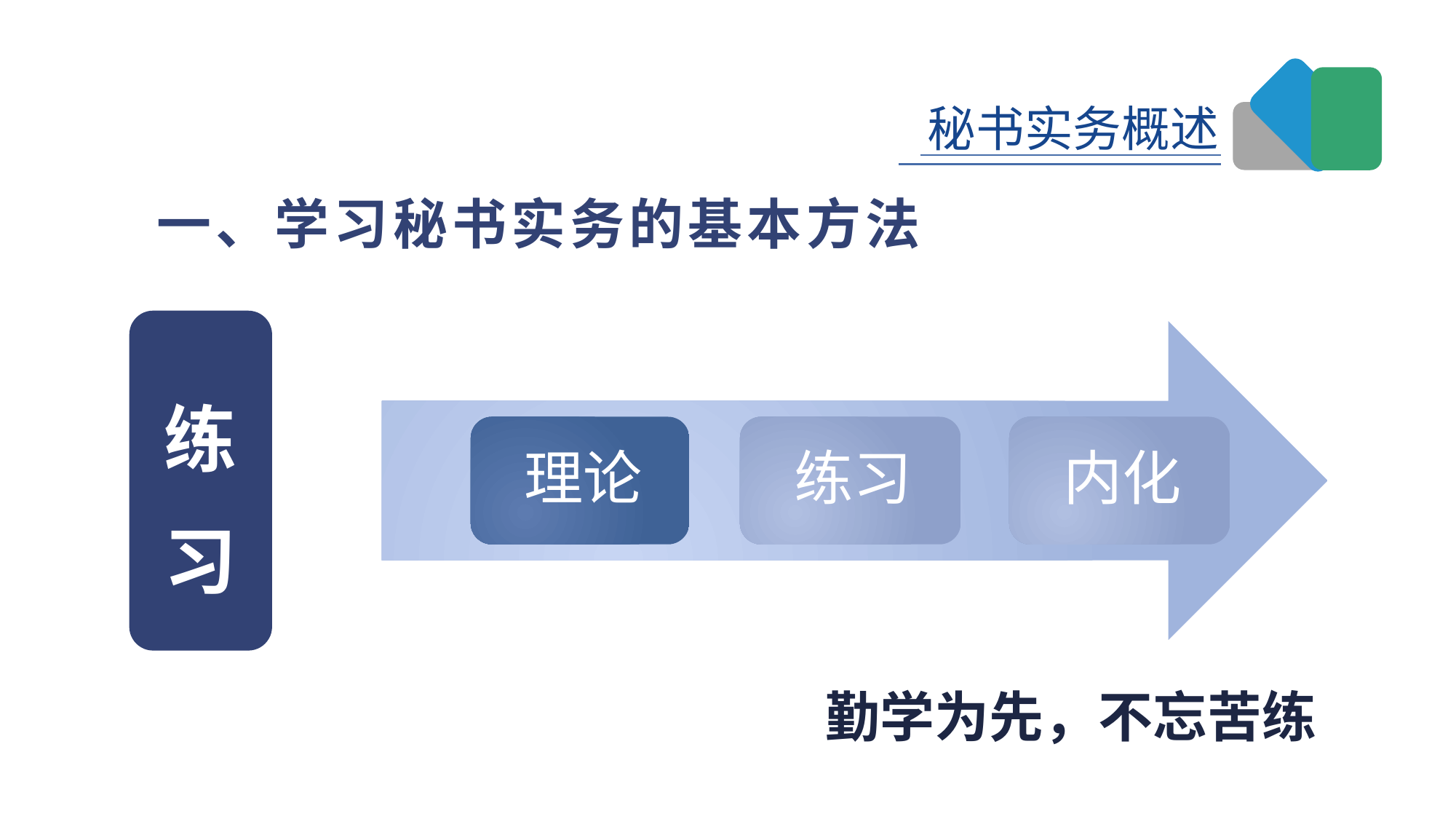

一、学习秘书实务的基本方法
练习
理论
练习
内化
勤学为先，不忘苦练
18